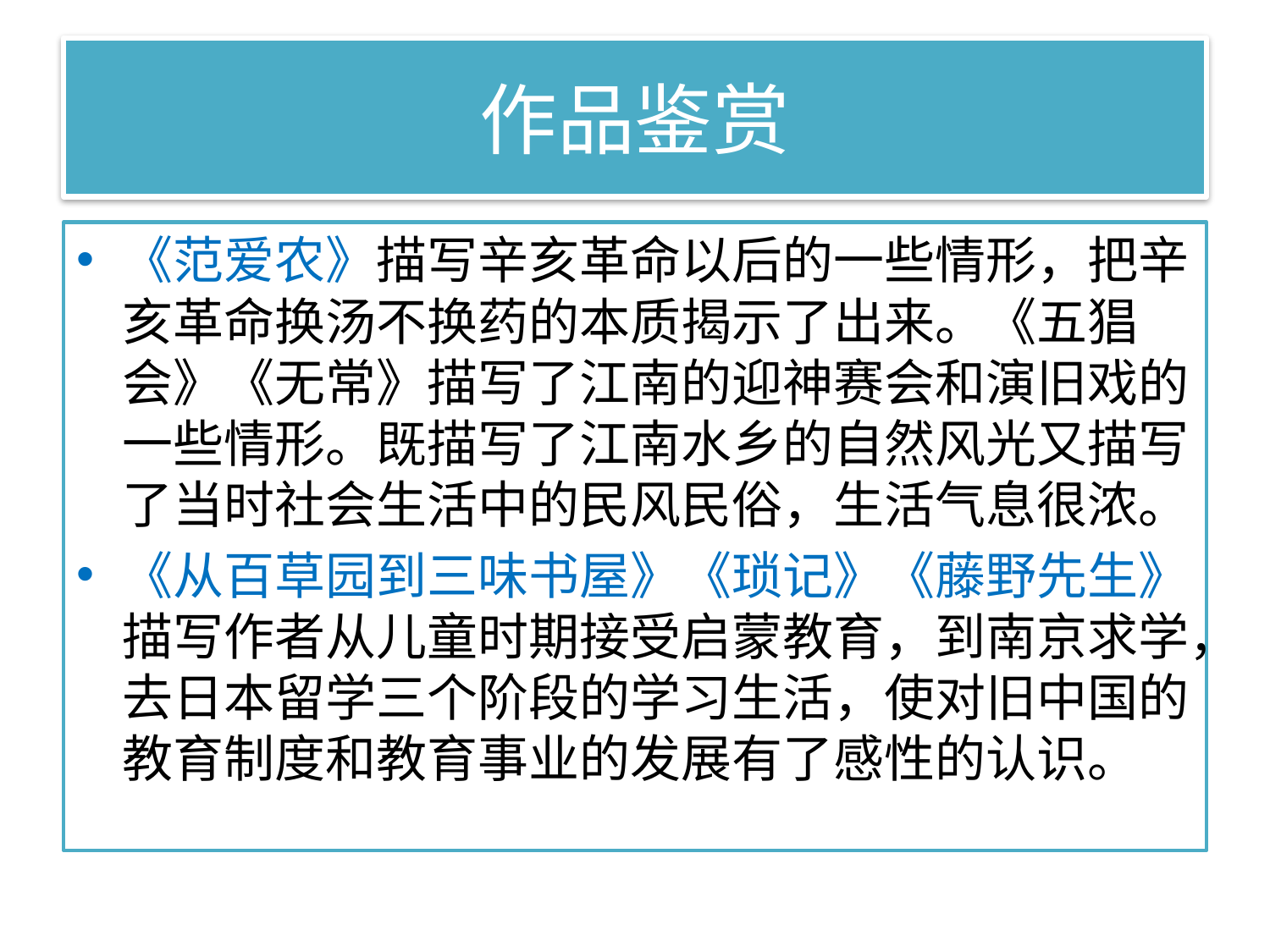

# 作品鉴赏
《范爱农》描写辛亥革命以后的一些情形，把辛亥革命换汤不换药的本质揭示了出来。《五猖会》《无常》描写了江南的迎神赛会和演旧戏的一些情形。既描写了江南水乡的自然风光又描写了当时社会生活中的民风民俗，生活气息很浓。
《从百草园到三味书屋》《琐记》《藤野先生》描写作者从儿童时期接受启蒙教育，到南京求学，去日本留学三个阶段的学习生活，使对旧中国的教育制度和教育事业的发展有了感性的认识。